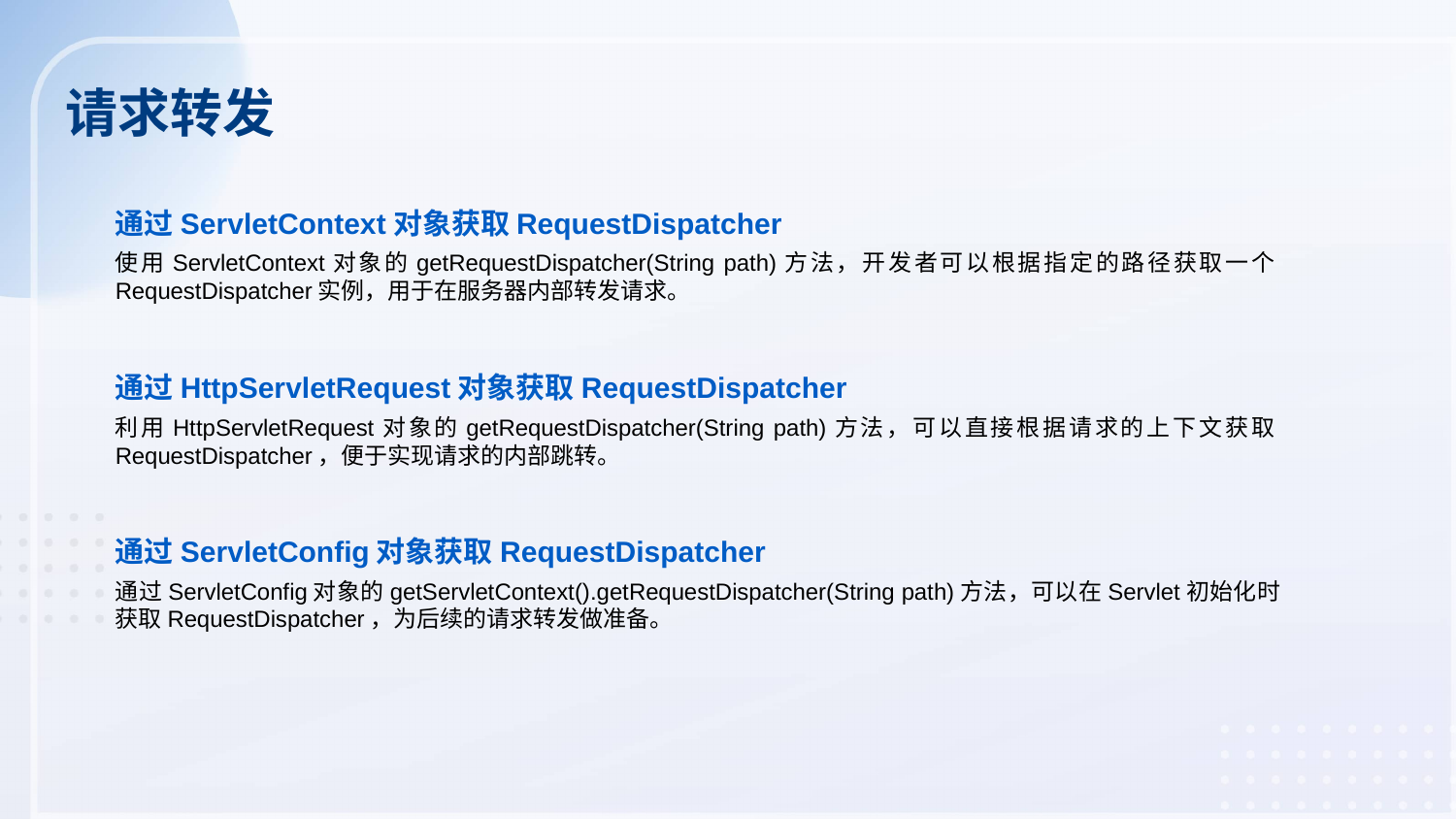

请求转发
通过ServletContext对象获取RequestDispatcher
使用ServletContext对象的getRequestDispatcher(String path)方法，开发者可以根据指定的路径获取一个RequestDispatcher实例，用于在服务器内部转发请求。
通过HttpServletRequest对象获取RequestDispatcher
利用HttpServletRequest对象的getRequestDispatcher(String path)方法，可以直接根据请求的上下文获取RequestDispatcher，便于实现请求的内部跳转。
通过ServletConfig对象获取RequestDispatcher
通过ServletConfig对象的getServletContext().getRequestDispatcher(String path)方法，可以在Servlet初始化时获取RequestDispatcher，为后续的请求转发做准备。